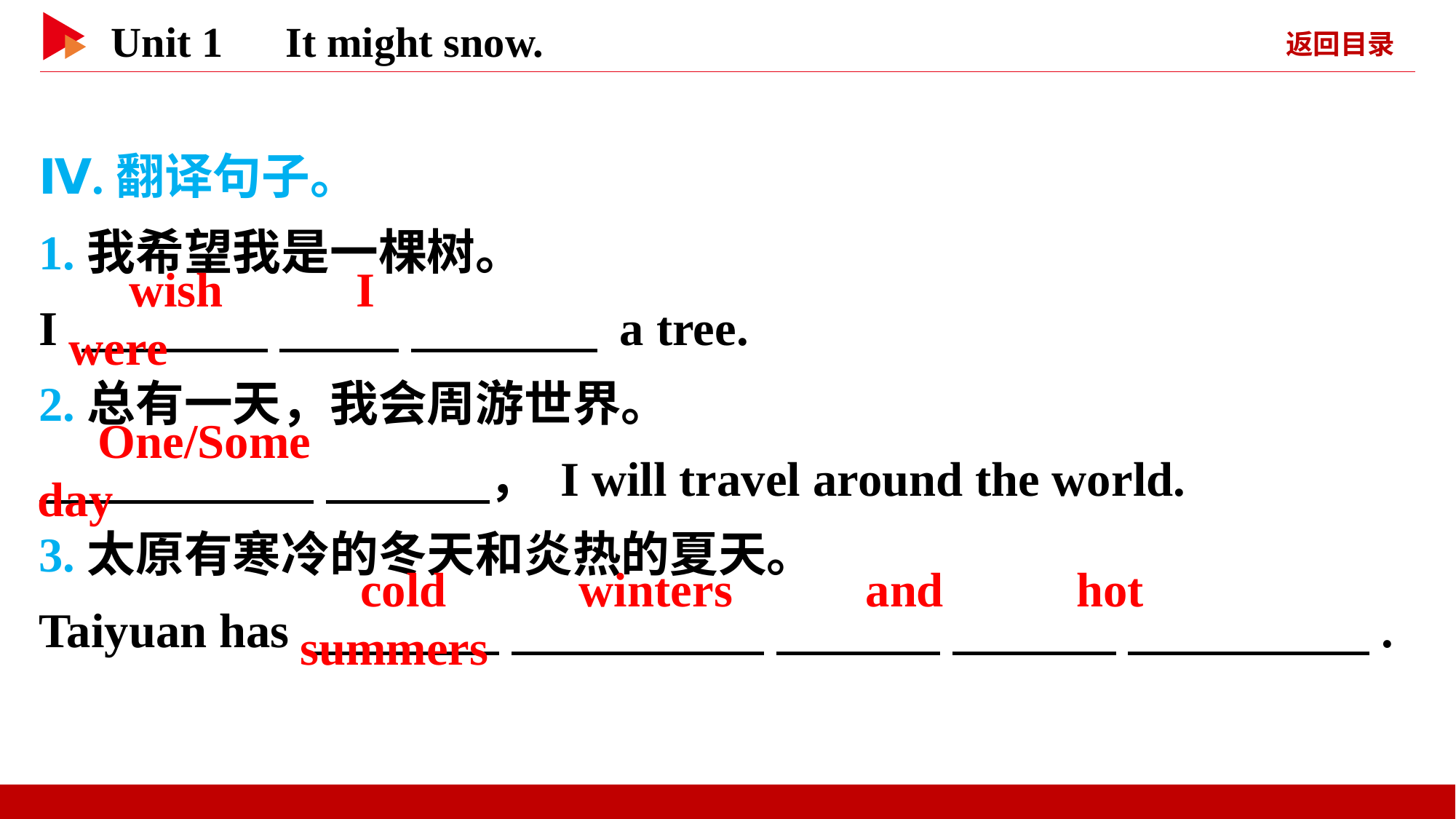

Ⅳ.翻译句子。
1.我希望我是一棵树。
I 　        　 　  　 　        　 a tree.
2.总有一天，我会周游世界。
　                　 　      　， I will travel around the world.
3.太原有寒冷的冬天和炎热的夏天。
Taiyuan has 　        　 　              　 　      　 　      　 　             　.
　wish　 　I　 　were
　One/Some　 　day
　cold　 　winters　 　and　 　hot　 　summers